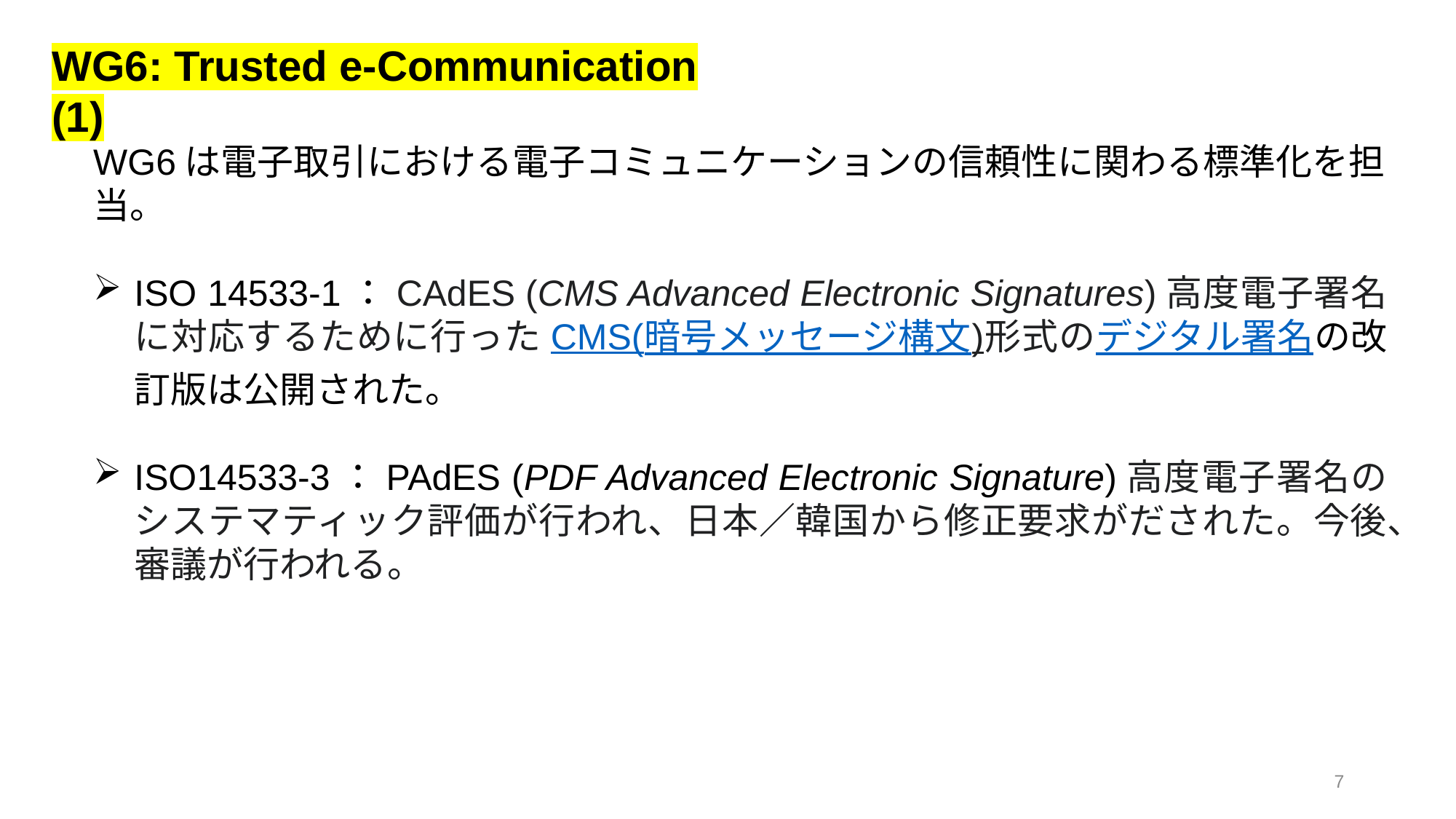

WG6: Trusted e-Communication (1)
WG6は電子取引における電子コミュニケーションの信頼性に関わる標準化を担当。

ISO 14533-1：CAdES (CMS Advanced Electronic Signatures)高度電子署名に対応するために行ったCMS(暗号メッセージ構文)形式のデジタル署名の改訂版は公開された。

ISO14533-3：PAdES (PDF Advanced Electronic Signature)高度電子署名のシステマティック評価が行われ、日本／韓国から修正要求がだされた。今後、審議が行われる。

7